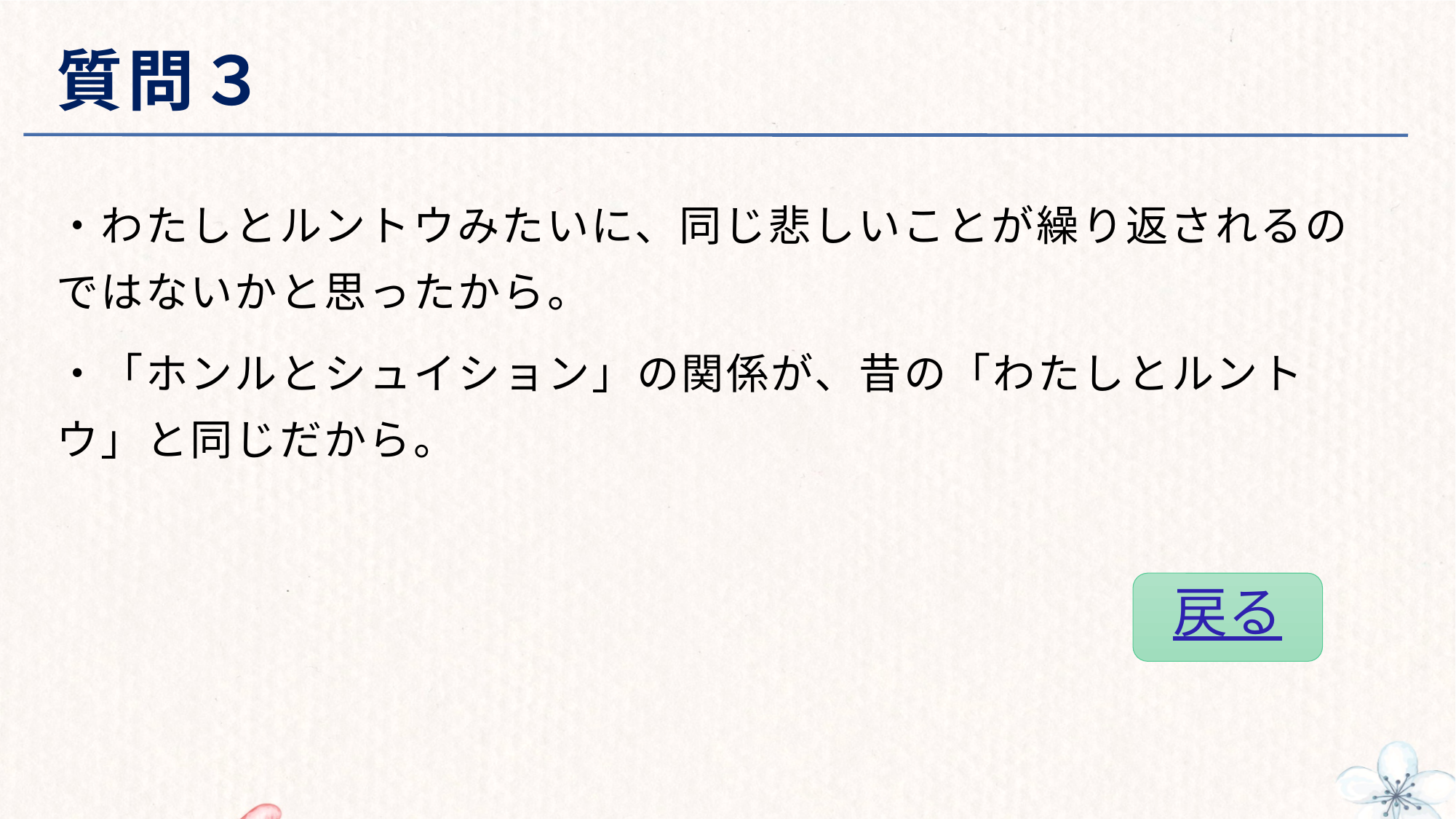

# 質問３
・わたしとルントウみたいに、同じ悲しいことが繰り返されるのではないかと思ったから。
・「ホンルとシュイション」の関係が、昔の「わたしとルントウ」と同じだから。

戻る